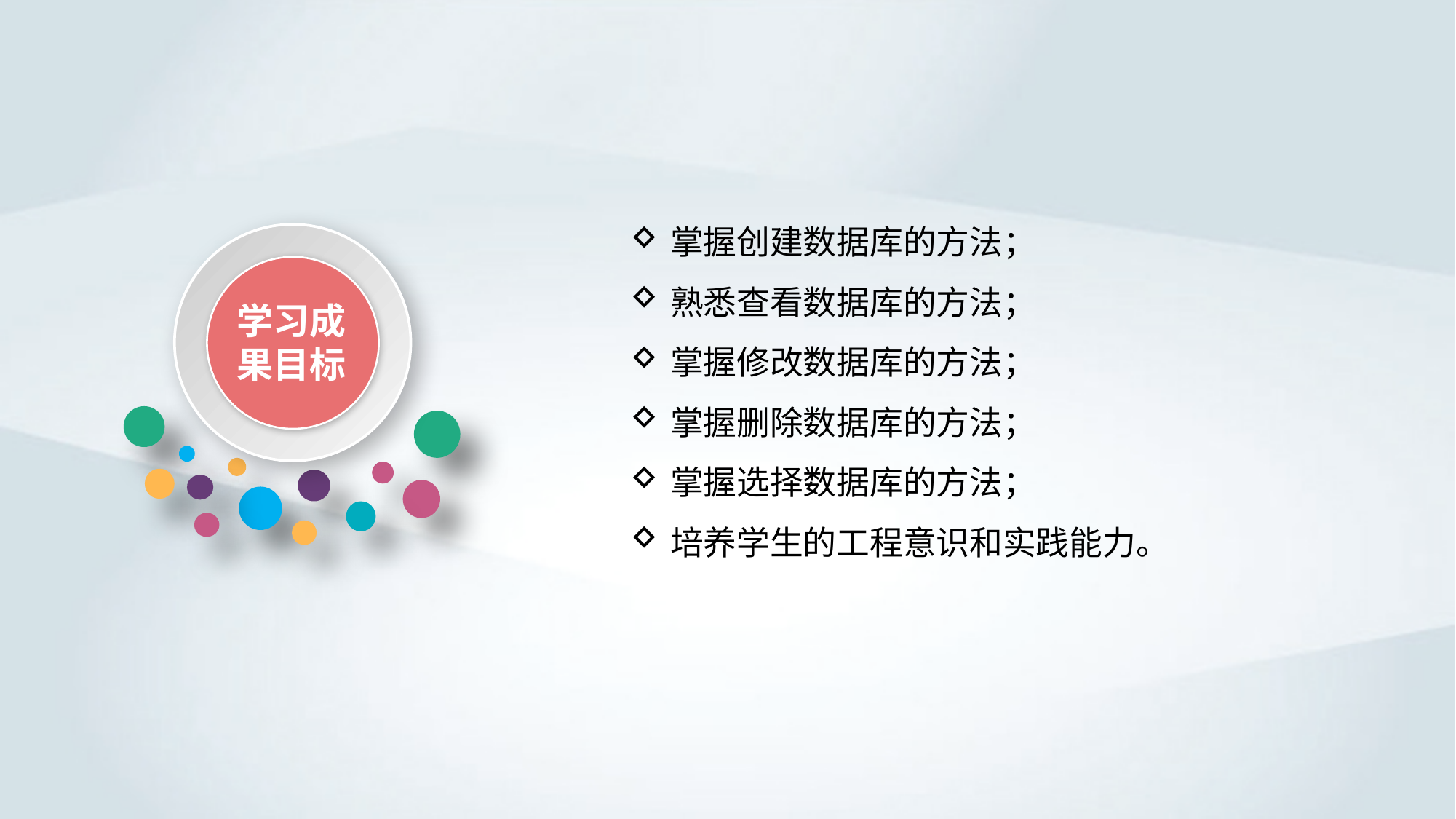

掌握创建数据库的方法；
熟悉查看数据库的方法；
掌握修改数据库的方法；
掌握删除数据库的方法；
掌握选择数据库的方法；
培养学生的工程意识和实践能力。

学习成果目标